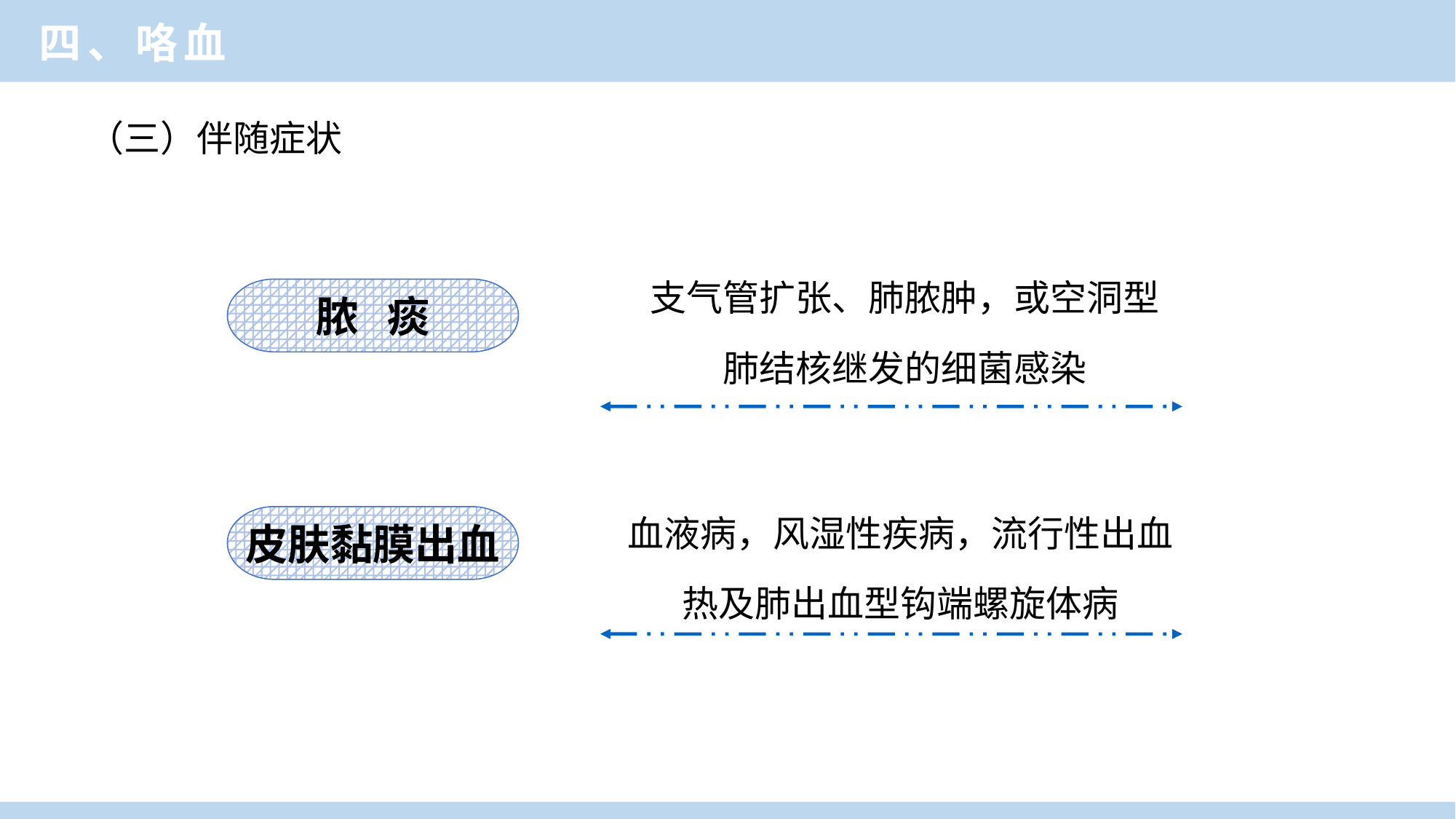

四、咯血
（三）伴随症状
支气管扩张、肺脓肿，或空洞型
肺结核继发的细菌感染
脓   痰

血液病，风湿性疾病，流行性出血热及肺出血型钩端螺旋体病
皮肤黏膜出血